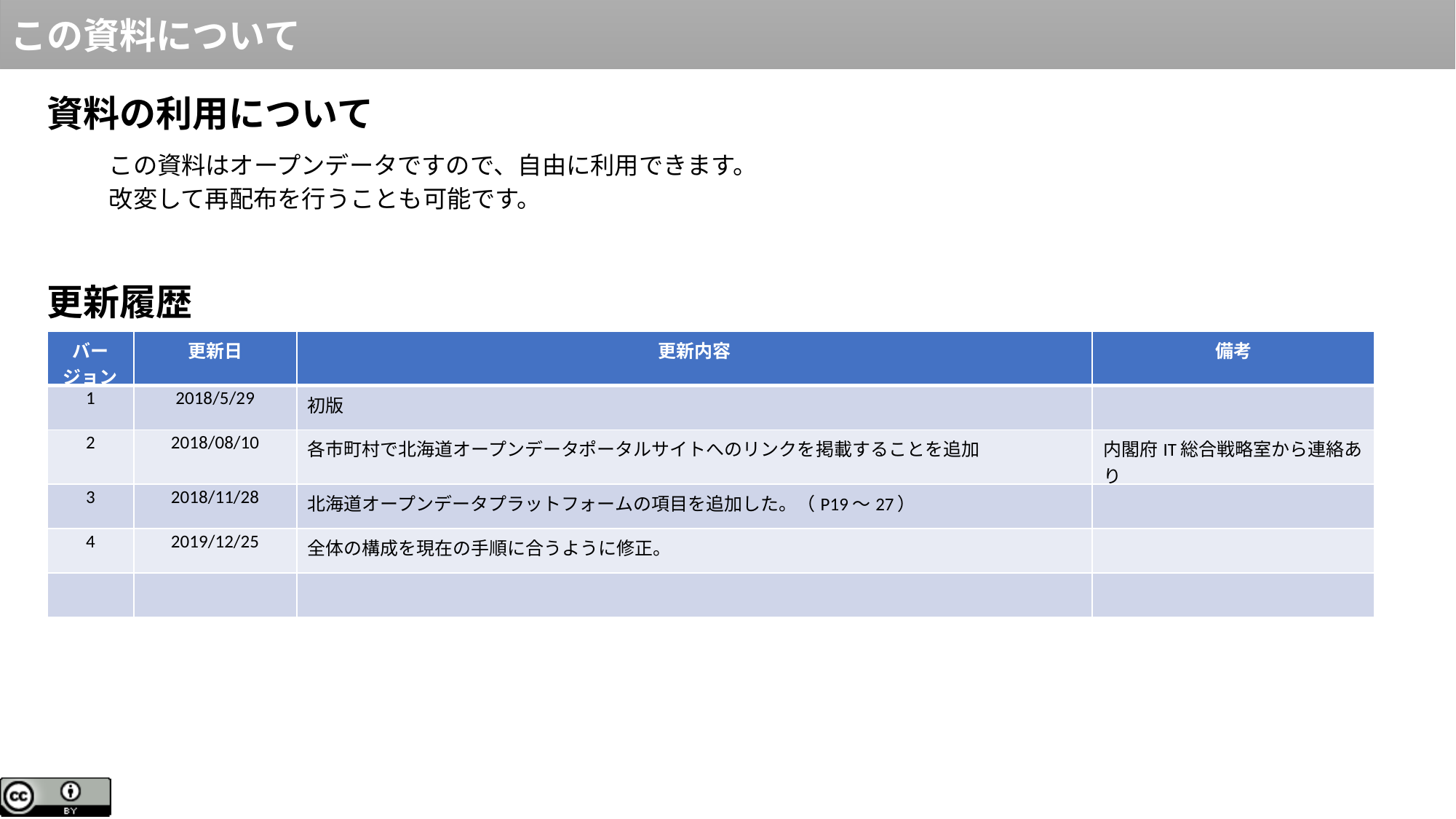

この資料について
資料の利用について
　この資料はオープンデータですので、自由に利用できます。
　改変して再配布を行うことも可能です。
更新履歴
| バージョン | 更新日 | 更新内容 | 備考 |
| --- | --- | --- | --- |
| 1 | 2018/5/29 | 初版 |  |
| 2 | 2018/08/10 | 各市町村で北海道オープンデータポータルサイトへのリンクを掲載することを追加 | 内閣府IT総合戦略室から連絡あり |
| 3 | 2018/11/28 | 北海道オープンデータプラットフォームの項目を追加した。（P19～27） |  |
| 4 | 2019/12/25 | 全体の構成を現在の手順に合うように修正。 |  |
|  |  |  |  |
44